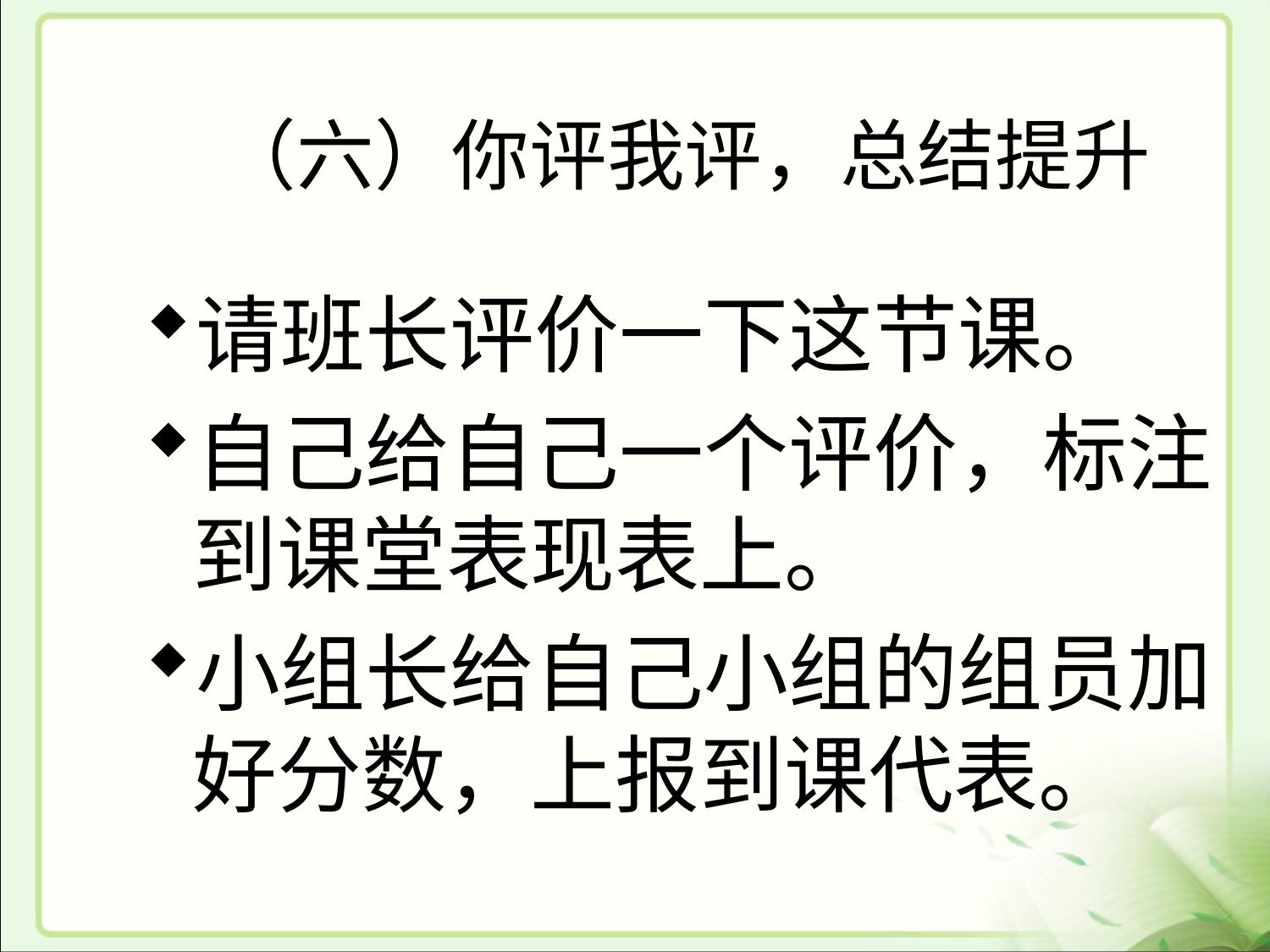

# （六）你评我评，总结提升
请班长评价一下这节课。
自己给自己一个评价，标注到课堂表现表上。
小组长给自己小组的组员加好分数，上报到课代表。